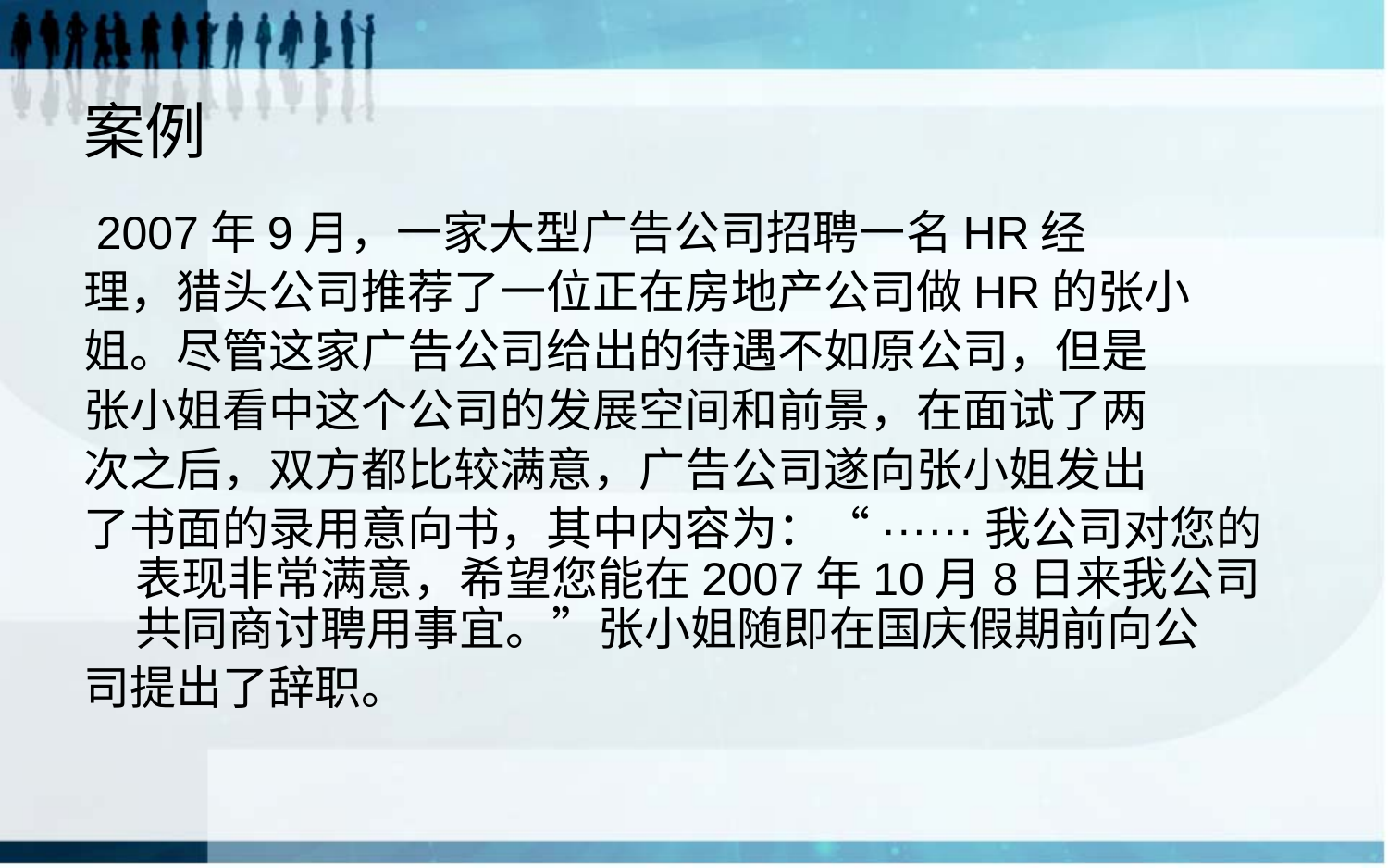

# 案例
 2007年9月，一家大型广告公司招聘一名HR经
理，猎头公司推荐了一位正在房地产公司做HR的张小
姐。尽管这家广告公司给出的待遇不如原公司，但是
张小姐看中这个公司的发展空间和前景，在面试了两
次之后，双方都比较满意，广告公司遂向张小姐发出
了书面的录用意向书，其中内容为：“······我公司对您的表现非常满意，希望您能在2007年10月8日来我公司共同商讨聘用事宜。”张小姐随即在国庆假期前向公
司提出了辞职。